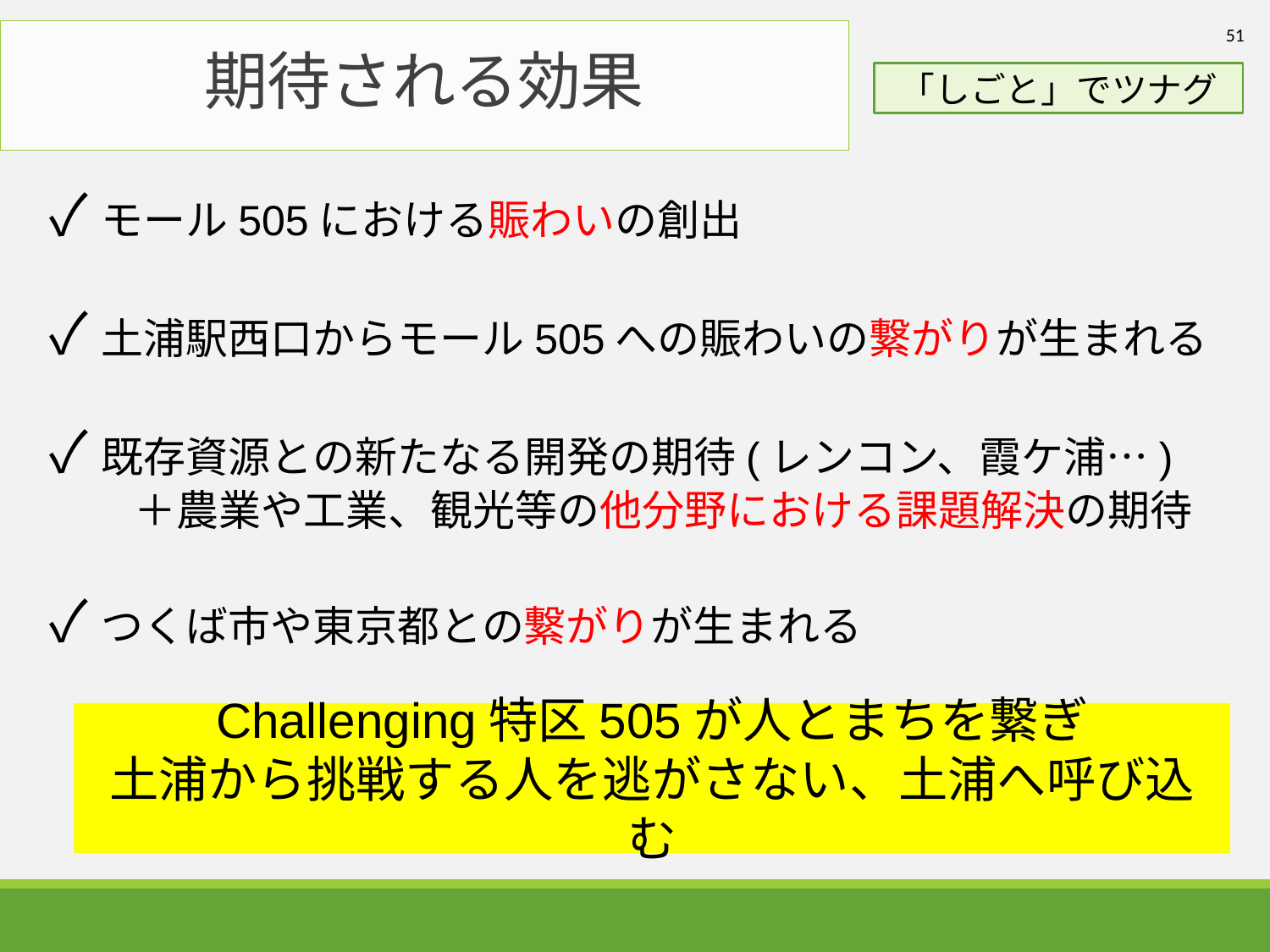

51
# 期待される効果
「しごと」でツナグ
✓モール505における賑わいの創出

✓土浦駅西口からモール505への賑わいの繋がりが生まれる

✓既存資源との新たなる開発の期待(レンコン、霞ケ浦…)
　　＋農業や工業、観光等の他分野における課題解決の期待

✓つくば市や東京都との繋がりが生まれる
Challenging特区505が人とまちを繋ぎ
土浦から挑戦する人を逃がさない、土浦へ呼び込む